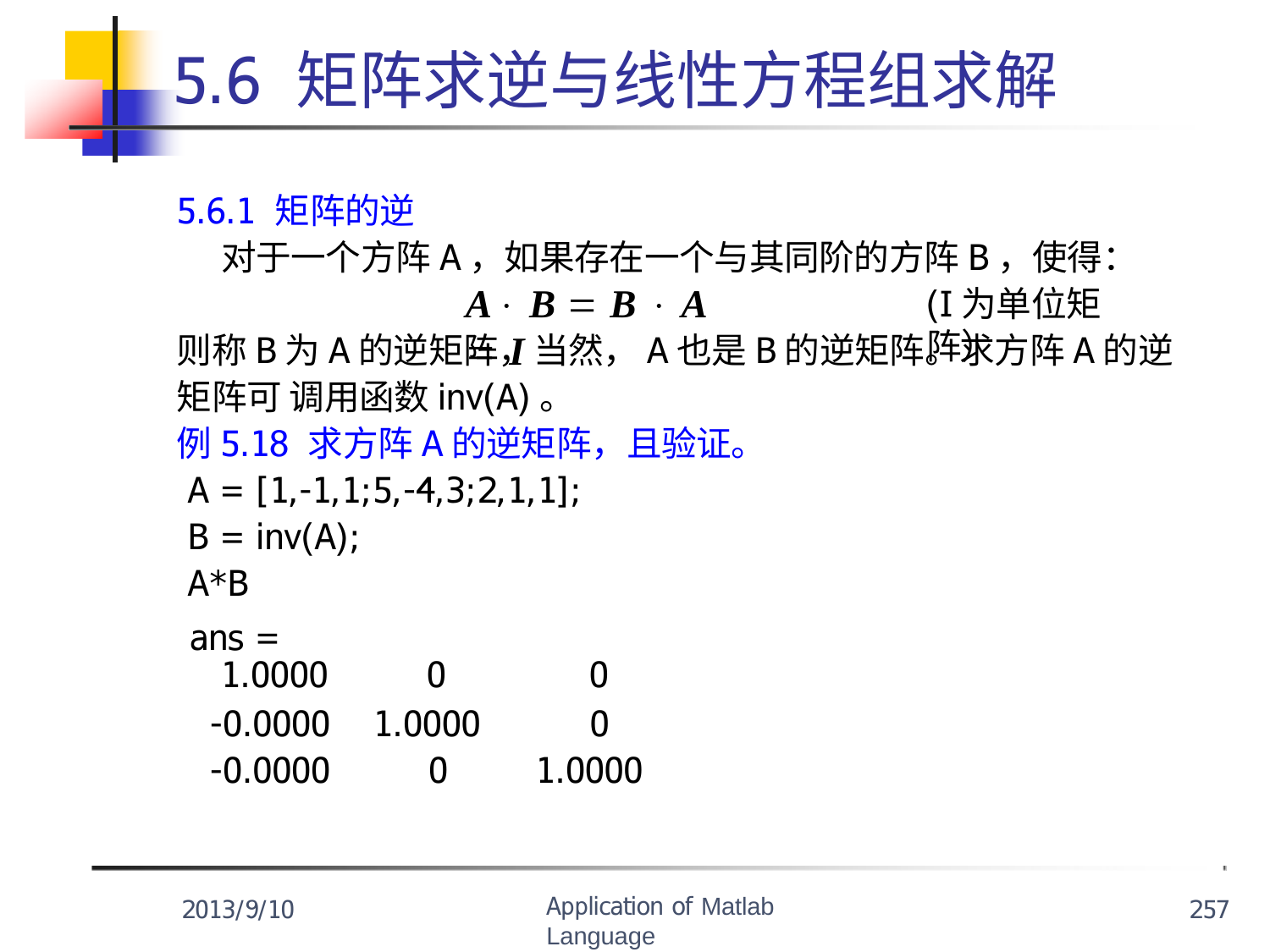

# 5.6 矩阵求逆与线性方程组求解
5.6.1 矩阵的逆
对于一个方阵A，如果存在一个与其同阶的方阵B，使得：
A⋅ B = B ⋅ A = I
(I为单位矩阵）
则称B为A的逆矩阵，当然，A也是B的逆矩阵。求方阵A的逆矩阵可 调用函数inv(A)。
例5.18 求方阵A的逆矩阵，且验证。
A = [1,-1,1;5,-4,3;2,1,1];
B = inv(A);
A*B

ans =
| 1.0000 | 0 | 0 |
| --- | --- | --- |
| -0.0000 | 1.0000 | 0 |
| -0.0000 | 0 | 1.0000 |
Application of Matlab Language
2013/9/10
257